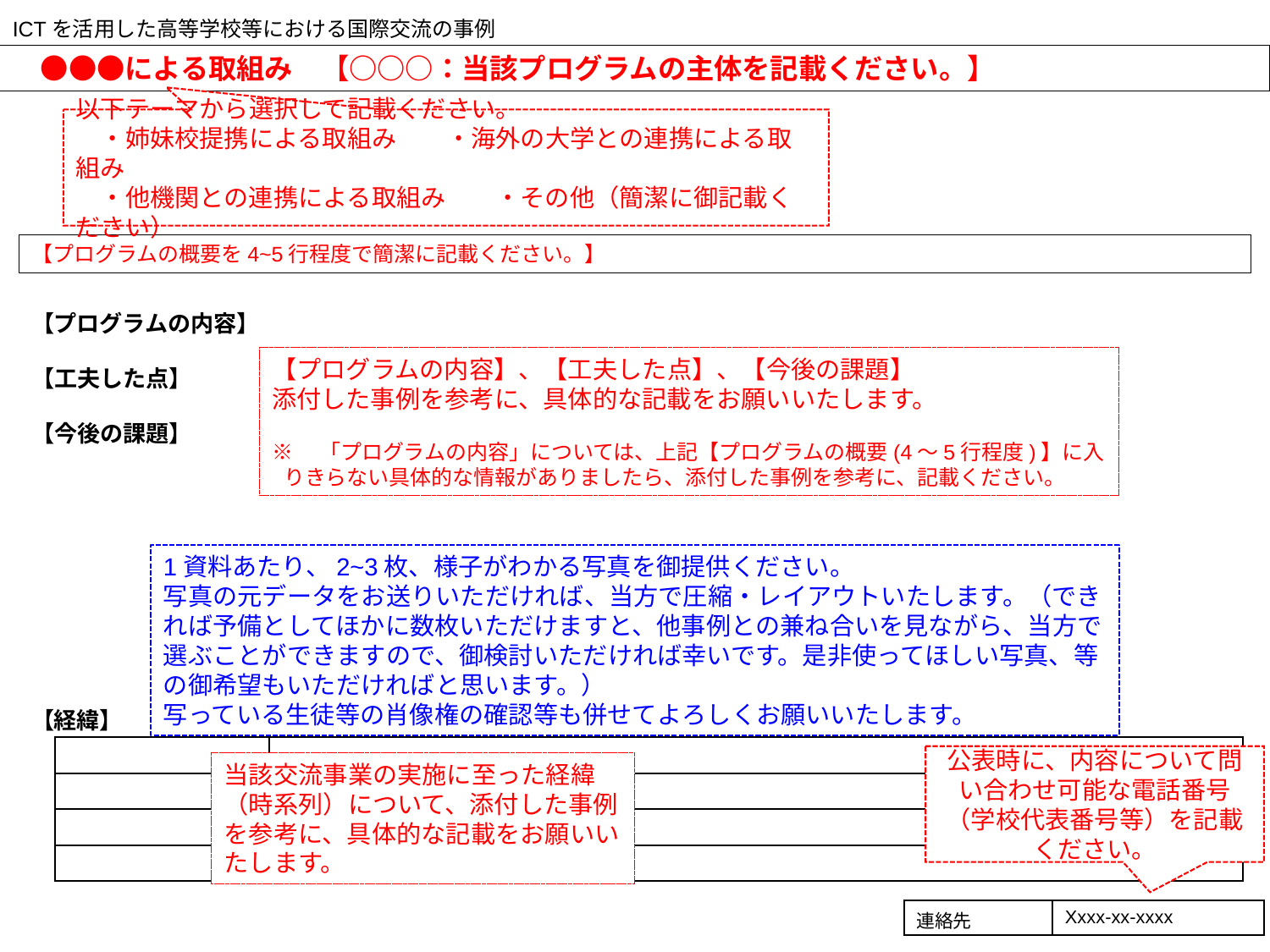

ICTを活用した高等学校等における国際交流の事例
　●●●による取組み　【○○○：当該プログラムの主体を記載ください。】
以下テーマから選択して記載ください。
　・姉妹校提携による取組み　　・海外の大学との連携による取組み
　・他機関との連携による取組み　　・その他（簡潔に御記載ください）
【プログラムの概要を4~5行程度で簡潔に記載ください。】
【プログラムの内容】

【工夫した点】

【今後の課題】

【プログラムの内容】、【工夫した点】、【今後の課題】
添付した事例を参考に、具体的な記載をお願いいたします。

※　「プログラムの内容」については、上記【プログラムの概要(4～5行程度)】に入りきらない具体的な情報がありましたら、添付した事例を参考に、記載ください。
1資料あたり、2~3枚、様子がわかる写真を御提供ください。
写真の元データをお送りいただければ、当方で圧縮・レイアウトいたします。（できれば予備としてほかに数枚いただけますと、他事例との兼ね合いを見ながら、当方で選ぶことができますので、御検討いただければ幸いです。是非使ってほしい写真、等の御希望もいただければと思います。）
写っている生徒等の肖像権の確認等も併せてよろしくお願いいたします。
【経緯】
|  |  |
| --- | --- |
|  |  |
|  |  |
|  |  |
公表時に、内容について問い合わせ可能な電話番号（学校代表番号等）を記載ください。
当該交流事業の実施に至った経緯（時系列）について、添付した事例を参考に、具体的な記載をお願いいたします。
| 連絡先 | Xxxx-xx-xxxx |
| --- | --- |